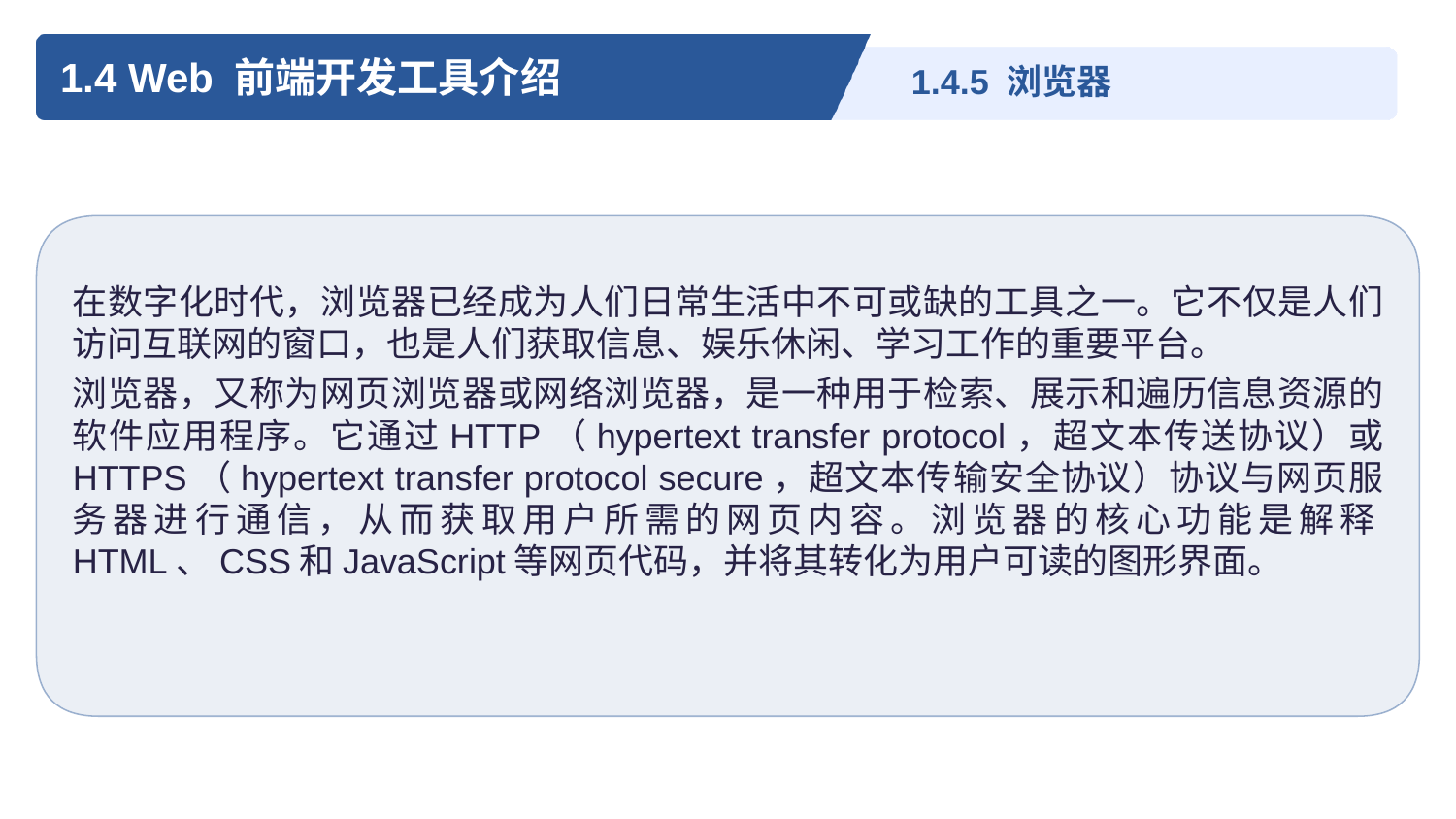

1.4 Web 前端开发工具介绍
1.4.5 浏览器

在数字化时代，浏览器已经成为人们日常生活中不可或缺的工具之一。它不仅是人们访问互联网的窗口，也是人们获取信息、娱乐休闲、学习工作的重要平台。
浏览器，又称为网页浏览器或网络浏览器，是一种用于检索、展示和遍历信息资源的软件应用程序。它通过HTTP（hypertext transfer protocol，超文本传送协议）或 HTTPS（hypertext transfer protocol secure，超文本传输安全协议）协议与网页服务器进行通信，从而获取用户所需的网页内容。浏览器的核心功能是解释HTML、CSS和JavaScript等网页代码，并将其转化为用户可读的图形界面。